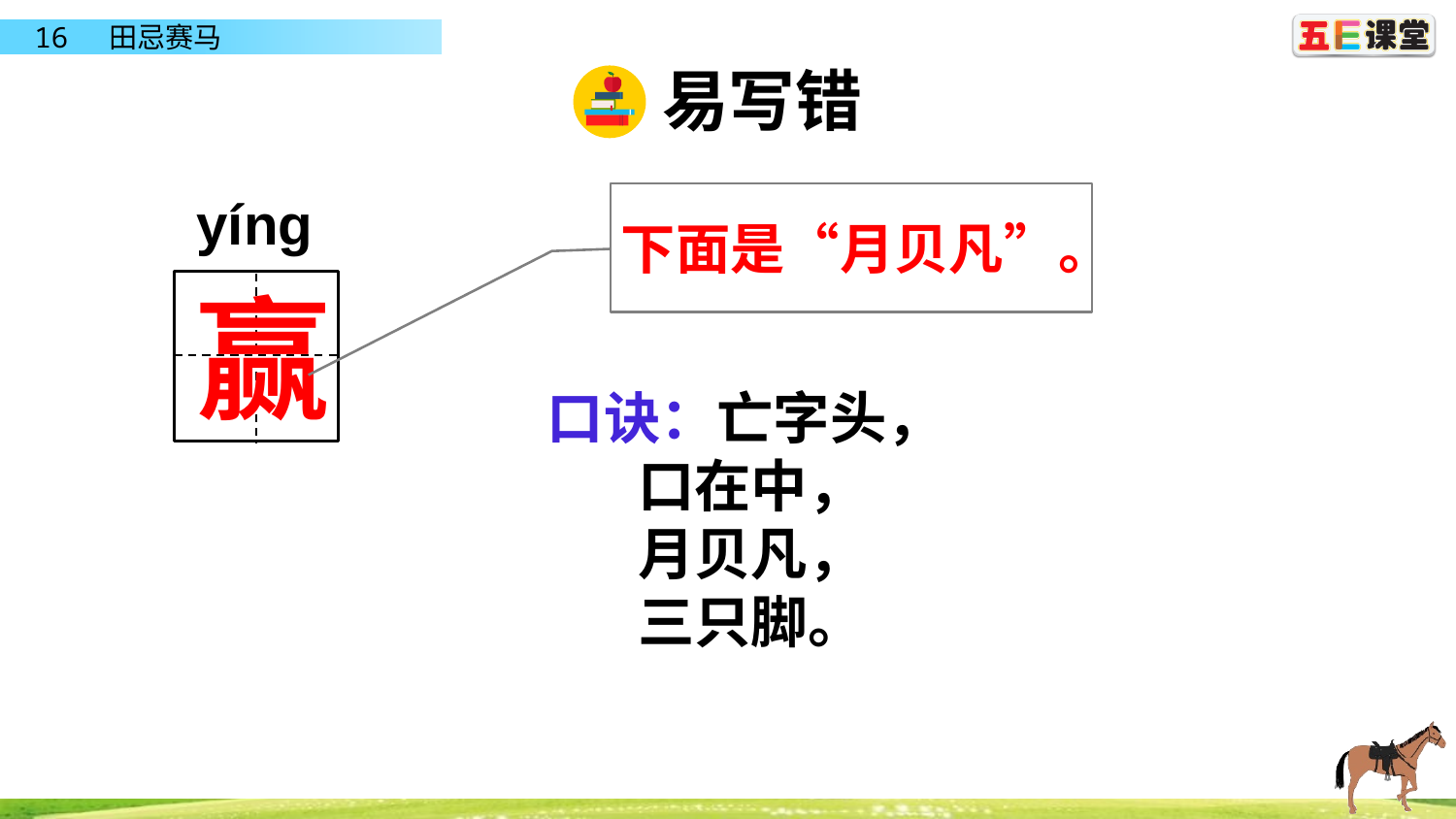

易写错

yíng
下面是“月贝凡”。
赢

口诀：亡字头，
      口在中，
      月贝凡，
      三只脚。